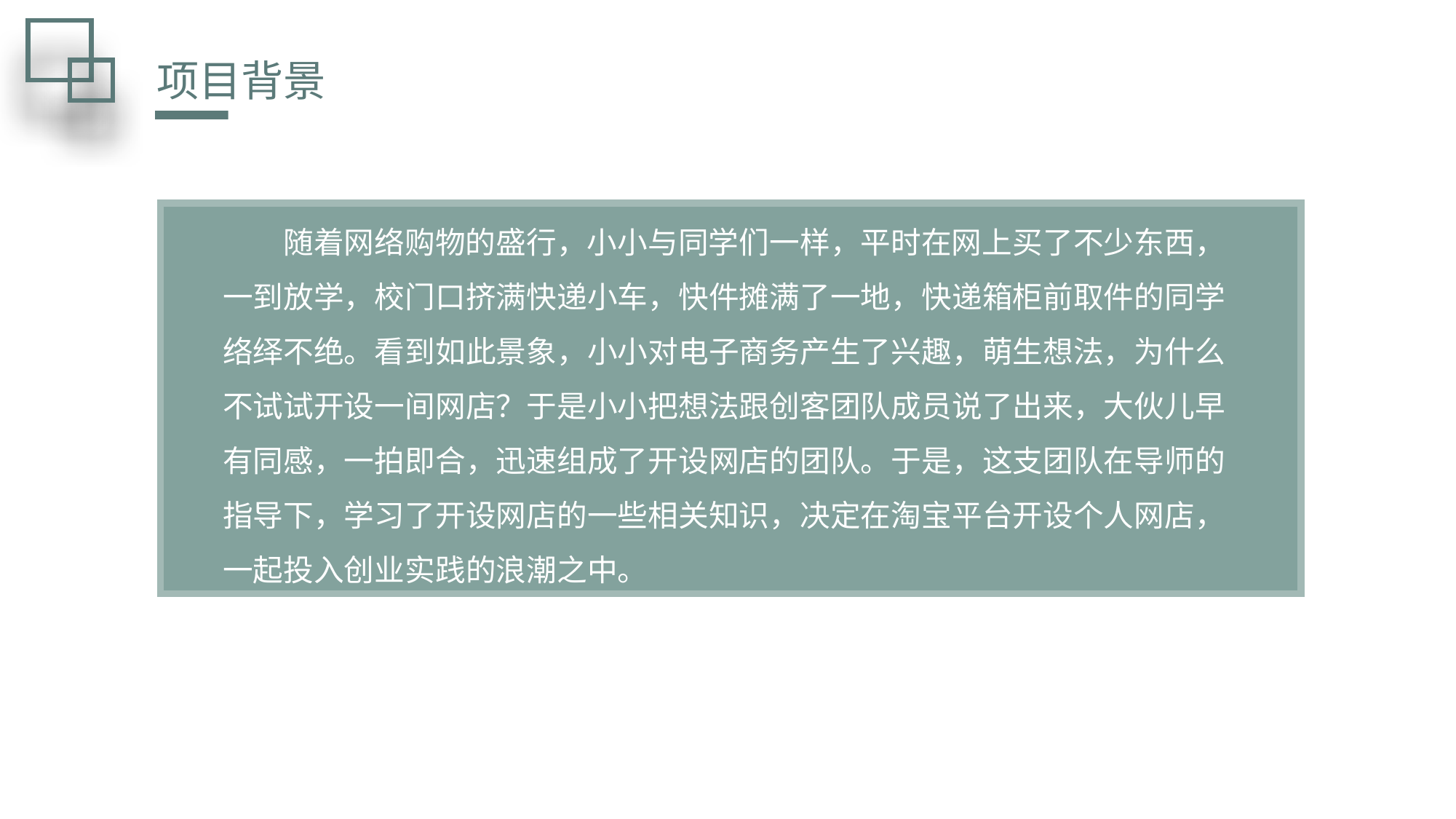

项目背景

随着网络购物的盛行，小小与同学们一样，平时在网上买了不少东西，一到放学，校门口挤满快递小车，快件摊满了一地，快递箱柜前取件的同学络绎不绝。看到如此景象，小小对电子商务产生了兴趣，萌生想法，为什么不试试开设一间网店？于是小小把想法跟创客团队成员说了出来，大伙儿早有同感，一拍即合，迅速组成了开设网店的团队。于是，这支团队在导师的指导下，学习了开设网店的一些相关知识，决定在淘宝平台开设个人网店，一起投入创业实践的浪潮之中。